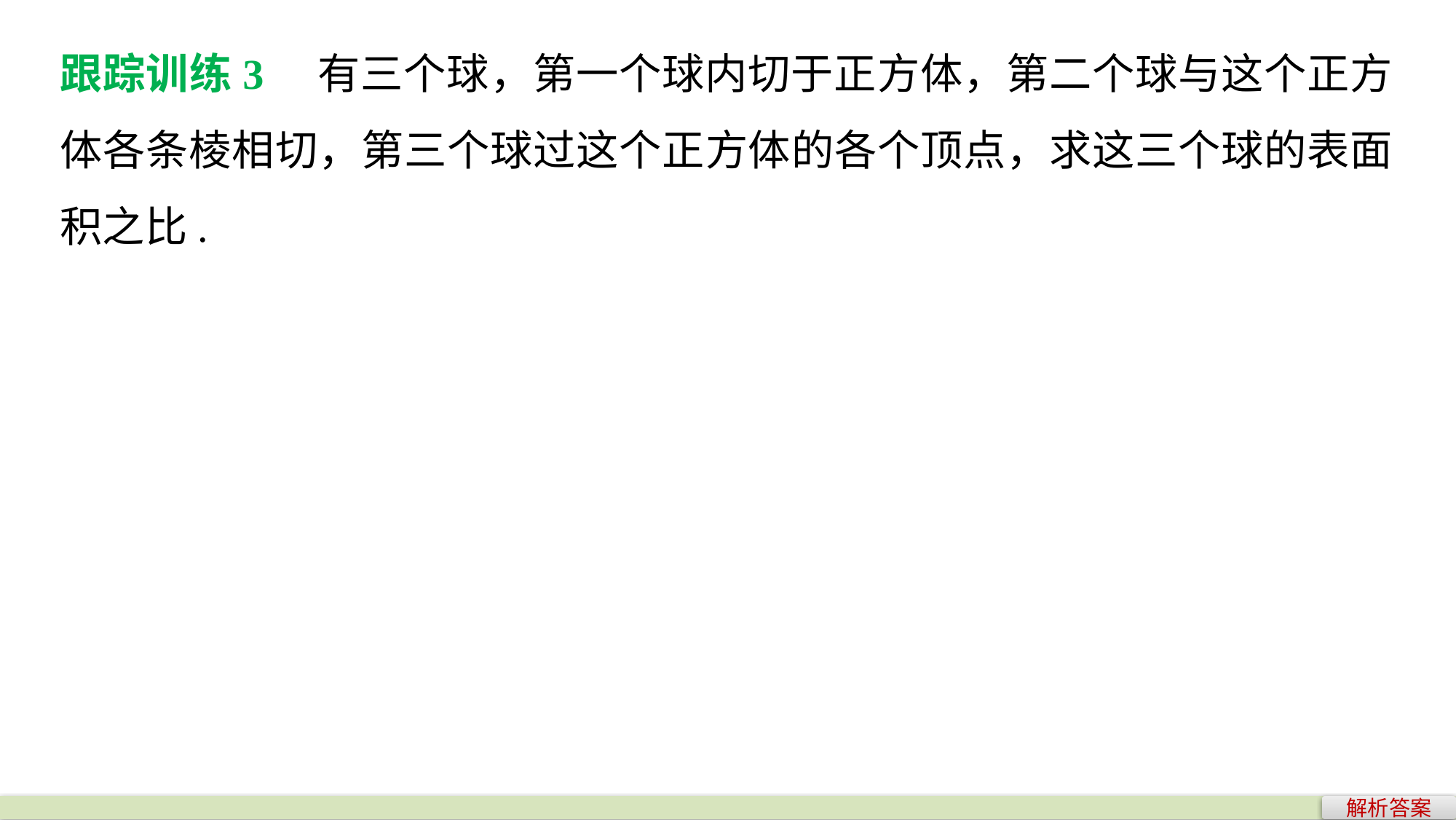

跟踪训练3　有三个球，第一个球内切于正方体，第二个球与这个正方体各条棱相切，第三个球过这个正方体的各个顶点，求这三个球的表面积之比.
解析答案